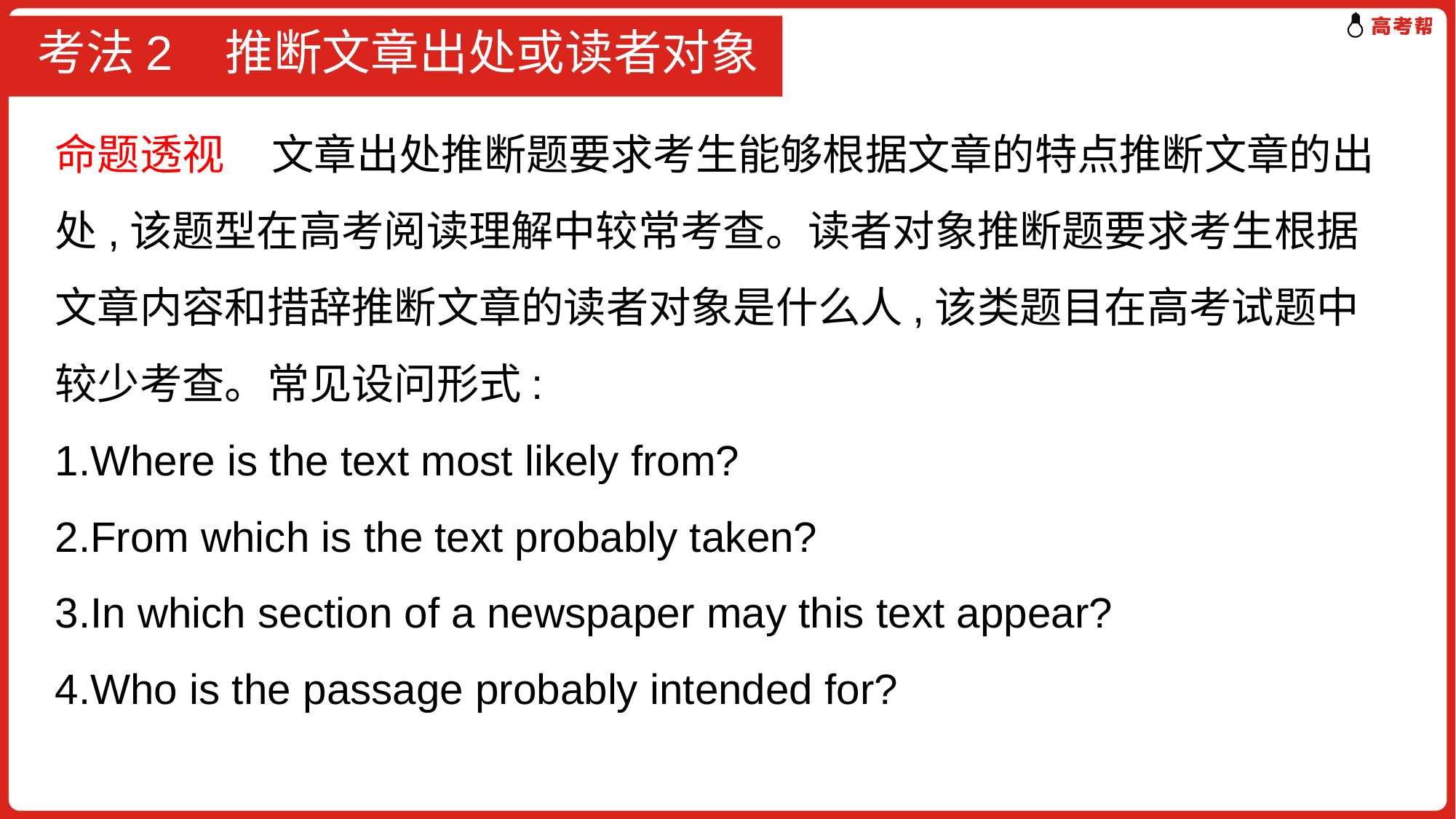

# 考法2   推断文章出处或读者对象
命题透视     文章出处推断题要求考生能够根据文章的特点推断文章的出处,该题型在高考阅读理解中较常考查。读者对象推断题要求考生根据文章内容和措辞推断文章的读者对象是什么人,该类题目在高考试题中较少考查。常见设问形式:
1.Where is the text most likely from?
2.From which is the text probably taken?
3.In which section of a newspaper may this text appear?
4.Who is the passage probably intended for?